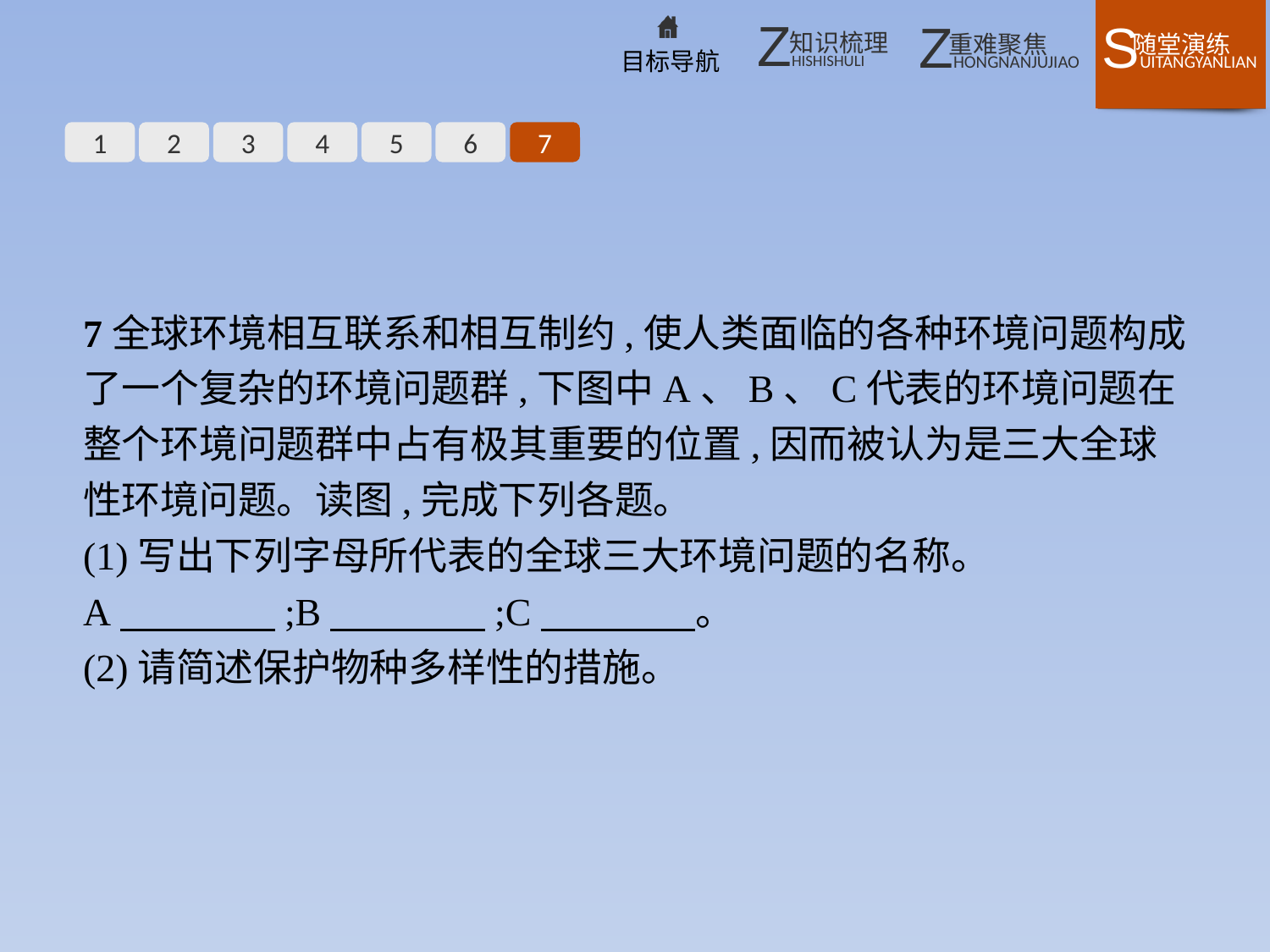

1
2
3
4
5
6
7
7全球环境相互联系和相互制约,使人类面临的各种环境问题构成了一个复杂的环境问题群,下图中A、B、C代表的环境问题在整个环境问题群中占有极其重要的位置,因而被认为是三大全球性环境问题。读图,完成下列各题。
(1)写出下列字母所代表的全球三大环境问题的名称。
A　　　　;B　　　　;C　　　　。
(2)请简述保护物种多样性的措施。